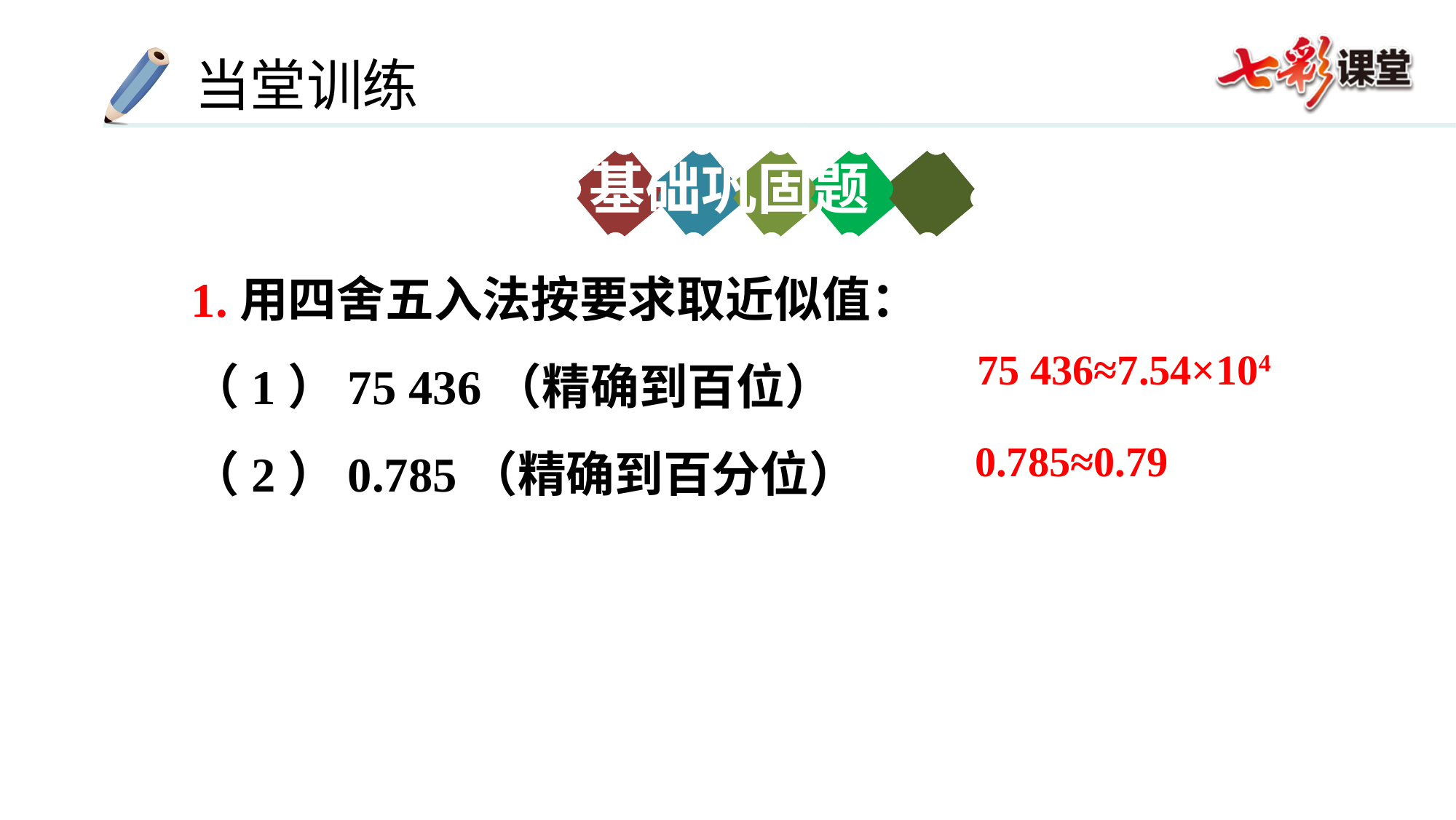

基础巩固题

1.用四舍五入法按要求取近似值：
（1）75 436（精确到百位）
（2）0.785（精确到百分位）
75 436≈7.54×104
0.785≈0.79